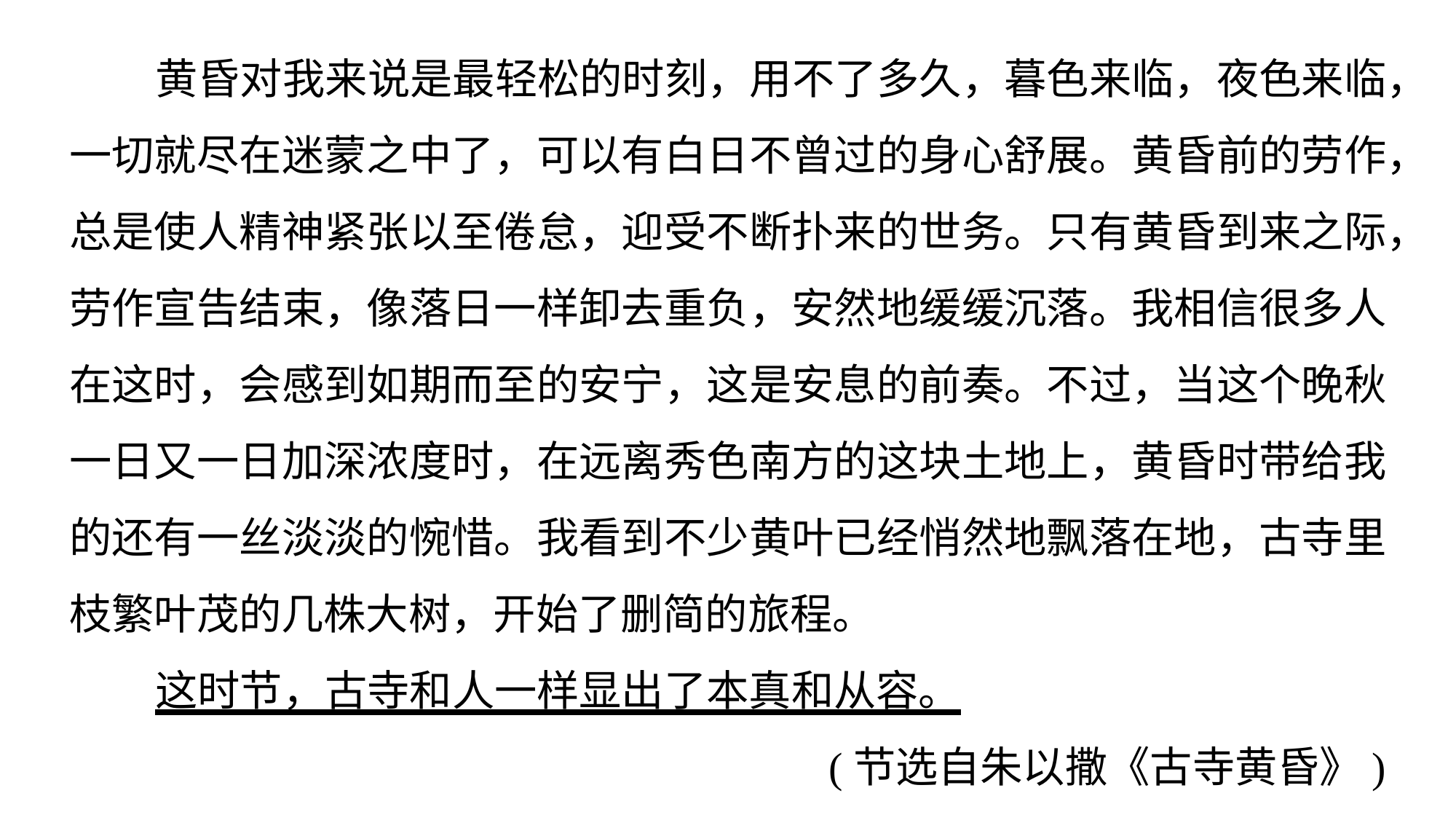

黄昏对我来说是最轻松的时刻，用不了多久，暮色来临，夜色来临，一切就尽在迷蒙之中了，可以有白日不曾过的身心舒展。黄昏前的劳作，总是使人精神紧张以至倦怠，迎受不断扑来的世务。只有黄昏到来之际，劳作宣告结束，像落日一样卸去重负，安然地缓缓沉落。我相信很多人在这时，会感到如期而至的安宁，这是安息的前奏。不过，当这个晚秋一日又一日加深浓度时，在远离秀色南方的这块土地上，黄昏时带给我的还有一丝淡淡的惋惜。我看到不少黄叶已经悄然地飘落在地，古寺里枝繁叶茂的几株大树，开始了删简的旅程。
这时节，古寺和人一样显出了本真和从容。
(节选自朱以撒《古寺黄昏》)